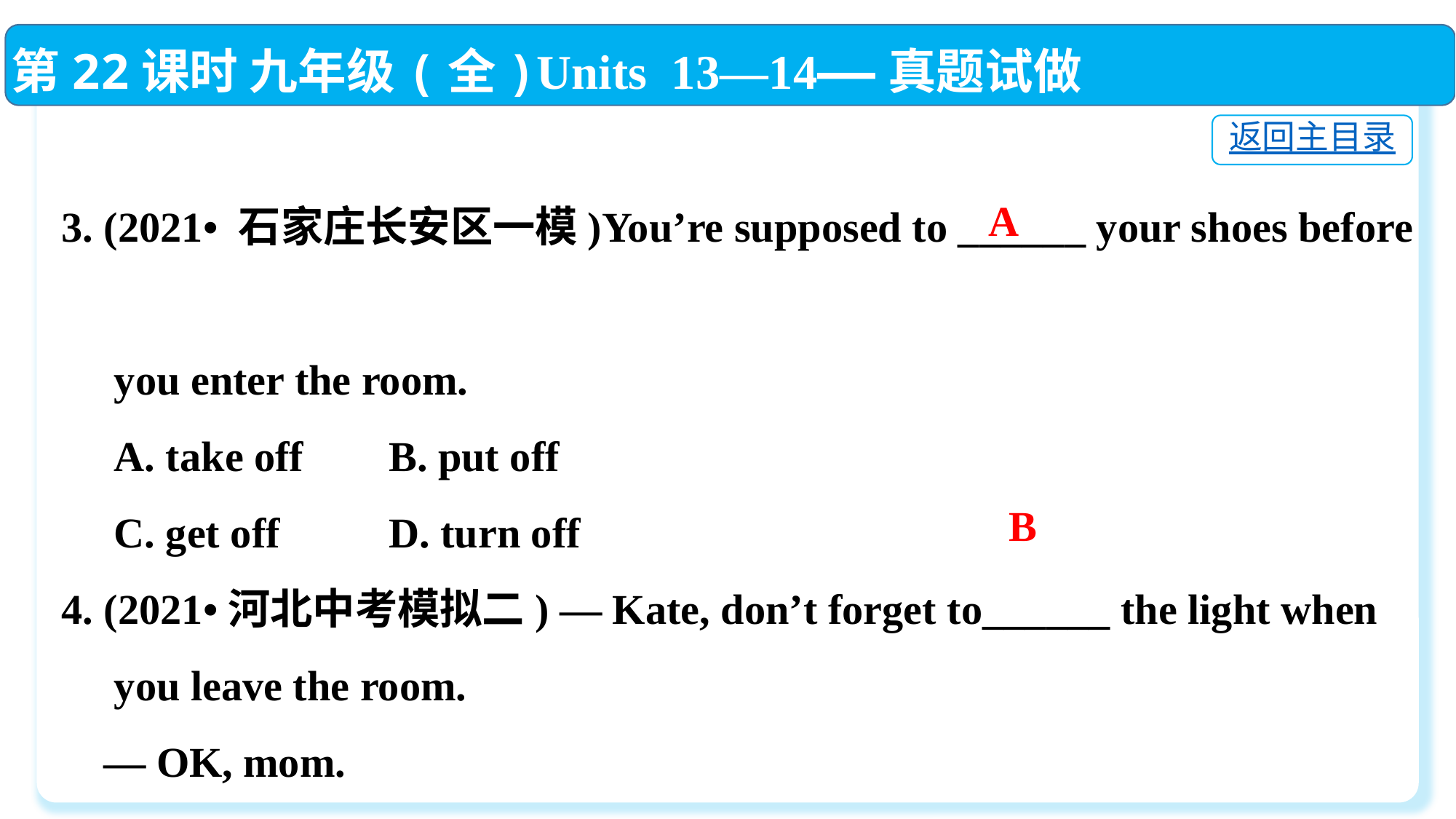

第22课时 九年级(全)Units  13—14——真题试做

返回主目录
3. (2021• 石家庄长安区一模)You’re supposed to ______ your shoes before
     you enter the room.
     A. take off	B. put off
     C. get off	D. turn off
4. (2021•河北中考模拟二) — Kate, don’t forget to______ the light when
     you leave the room.
    — OK, mom.
    A. cut off　　 	B. put off	         C. turn off　　 	D. take off
 A
B